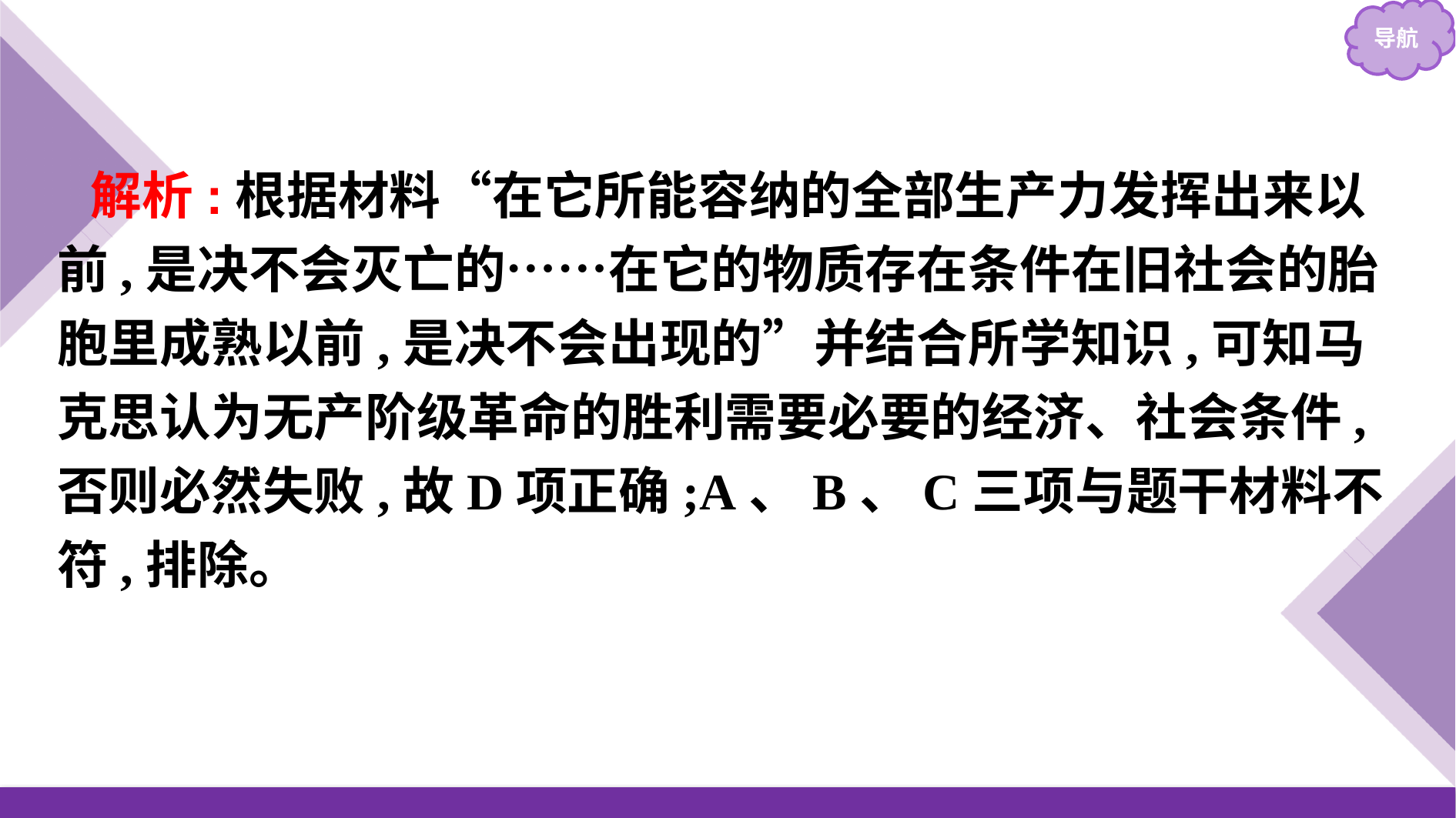

解析:根据材料“在它所能容纳的全部生产力发挥出来以前,是决不会灭亡的……在它的物质存在条件在旧社会的胎胞里成熟以前,是决不会出现的”并结合所学知识,可知马克思认为无产阶级革命的胜利需要必要的经济、社会条件,否则必然失败,故D项正确;A、B、C三项与题干材料不符,排除。